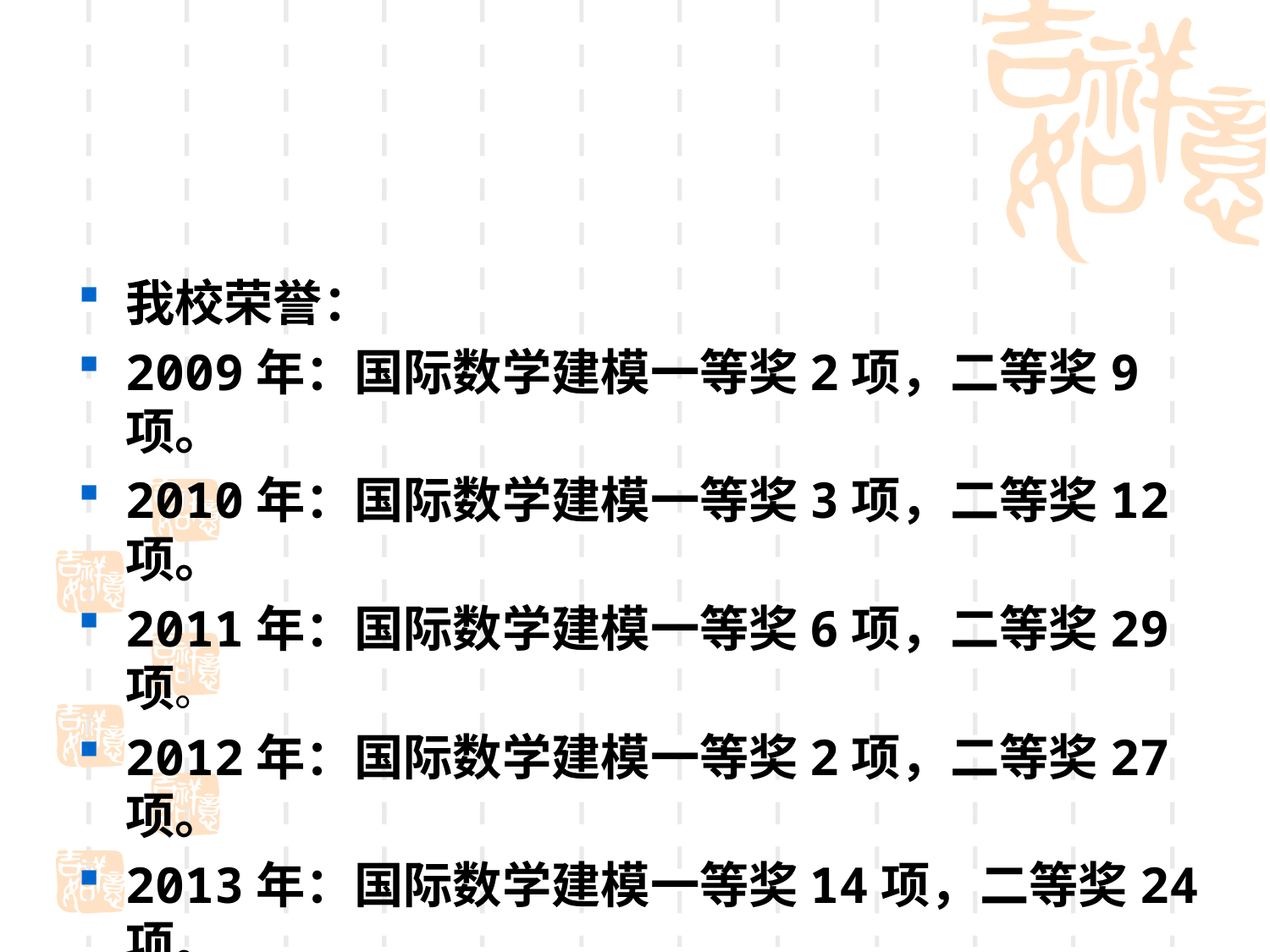

#

我校荣誉：
2009年：国际数学建模一等奖2项，二等奖9项。
2010年：国际数学建模一等奖3项，二等奖12项。
2011年：国际数学建模一等奖6项，二等奖29项。
2012年：国际数学建模一等奖2项，二等奖27项。
2013年：国际数学建模一等奖14项，二等奖24项。